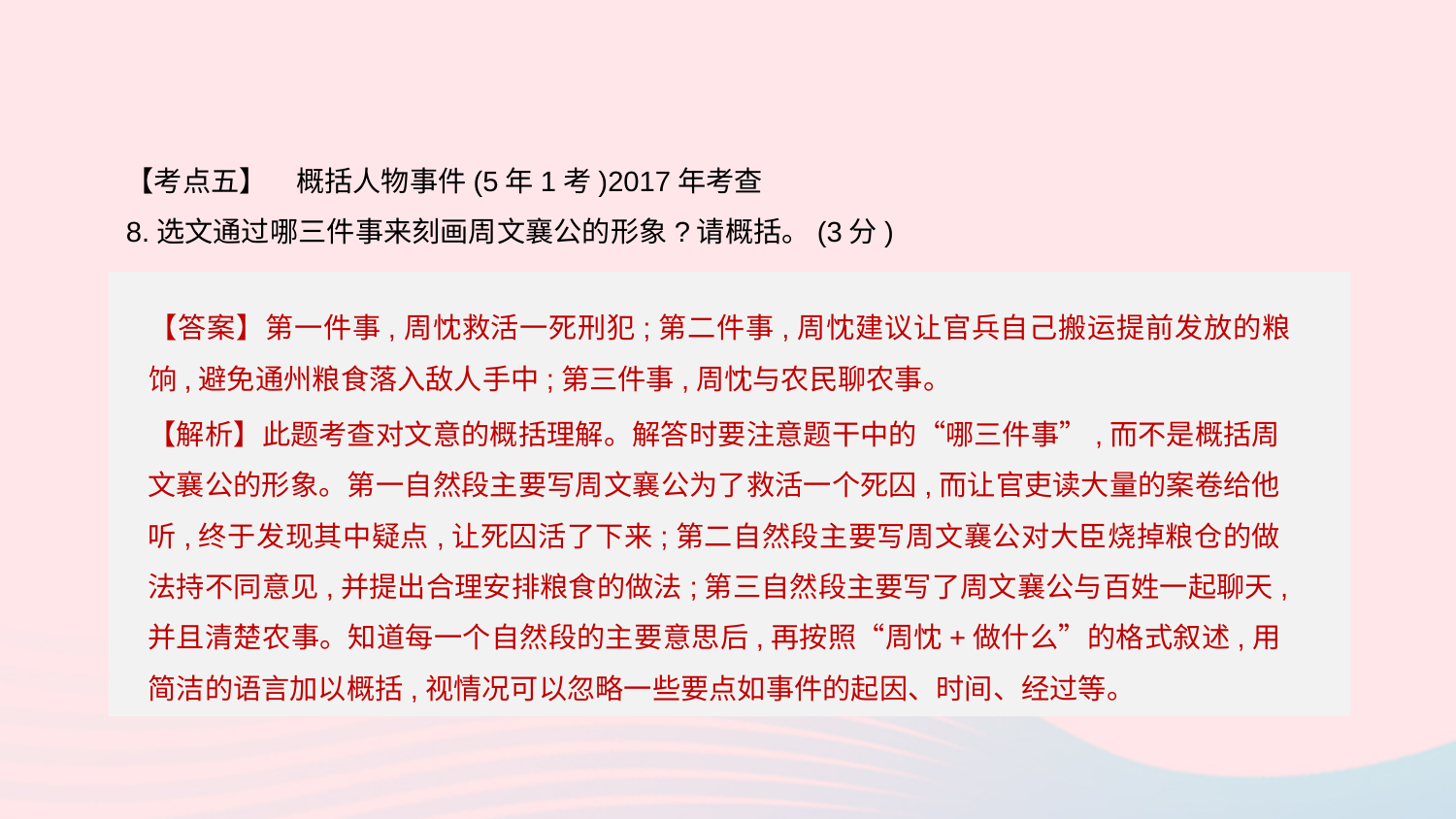

【考点五】　概括人物事件(5年1考)2017年考查
8.选文通过哪三件事来刻画周文襄公的形象?请概括。(3分)

【答案】第一件事,周忱救活一死刑犯;第二件事,周忱建议让官兵自己搬运提前发放的粮饷,避免通州粮食落入敌人手中;第三件事,周忱与农民聊农事。
【解析】此题考查对文意的概括理解。解答时要注意题干中的“哪三件事”,而不是概括周文襄公的形象。第一自然段主要写周文襄公为了救活一个死囚,而让官吏读大量的案卷给他听,终于发现其中疑点,让死囚活了下来;第二自然段主要写周文襄公对大臣烧掉粮仓的做法持不同意见,并提出合理安排粮食的做法;第三自然段主要写了周文襄公与百姓一起聊天,并且清楚农事。知道每一个自然段的主要意思后,再按照“周忱+做什么”的格式叙述,用简洁的语言加以概括,视情况可以忽略一些要点如事件的起因、时间、经过等。